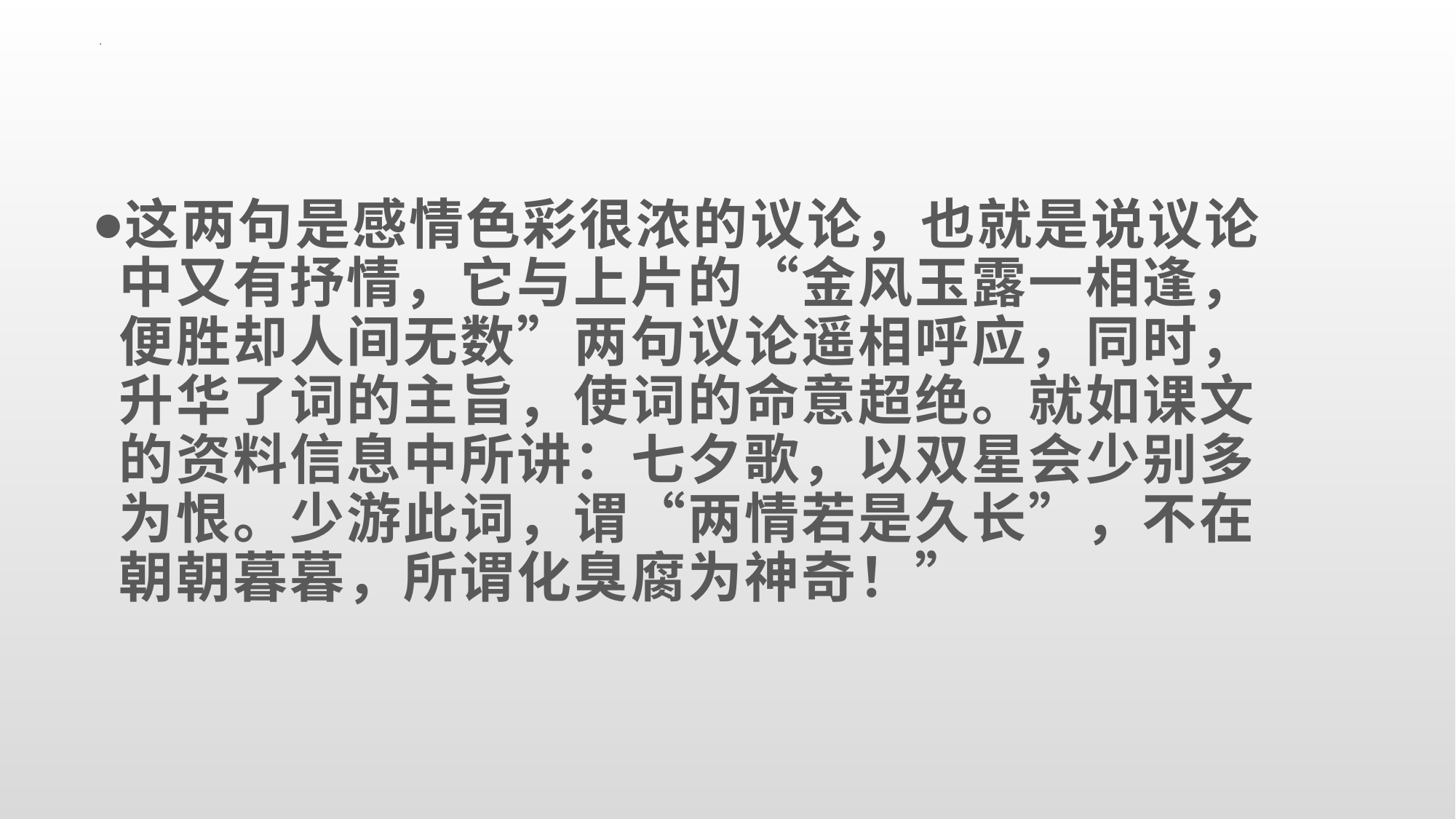

这两句是感情色彩很浓的议论，也就是说议论中又有抒情，它与上片的“金风玉露一相逢，便胜却人间无数”两句议论遥相呼应，同时，升华了词的主旨，使词的命意超绝。就如课文的资料信息中所讲：七夕歌，以双星会少别多为恨。少游此词，谓“两情若是久长”，不在朝朝暮暮，所谓化臭腐为神奇！”